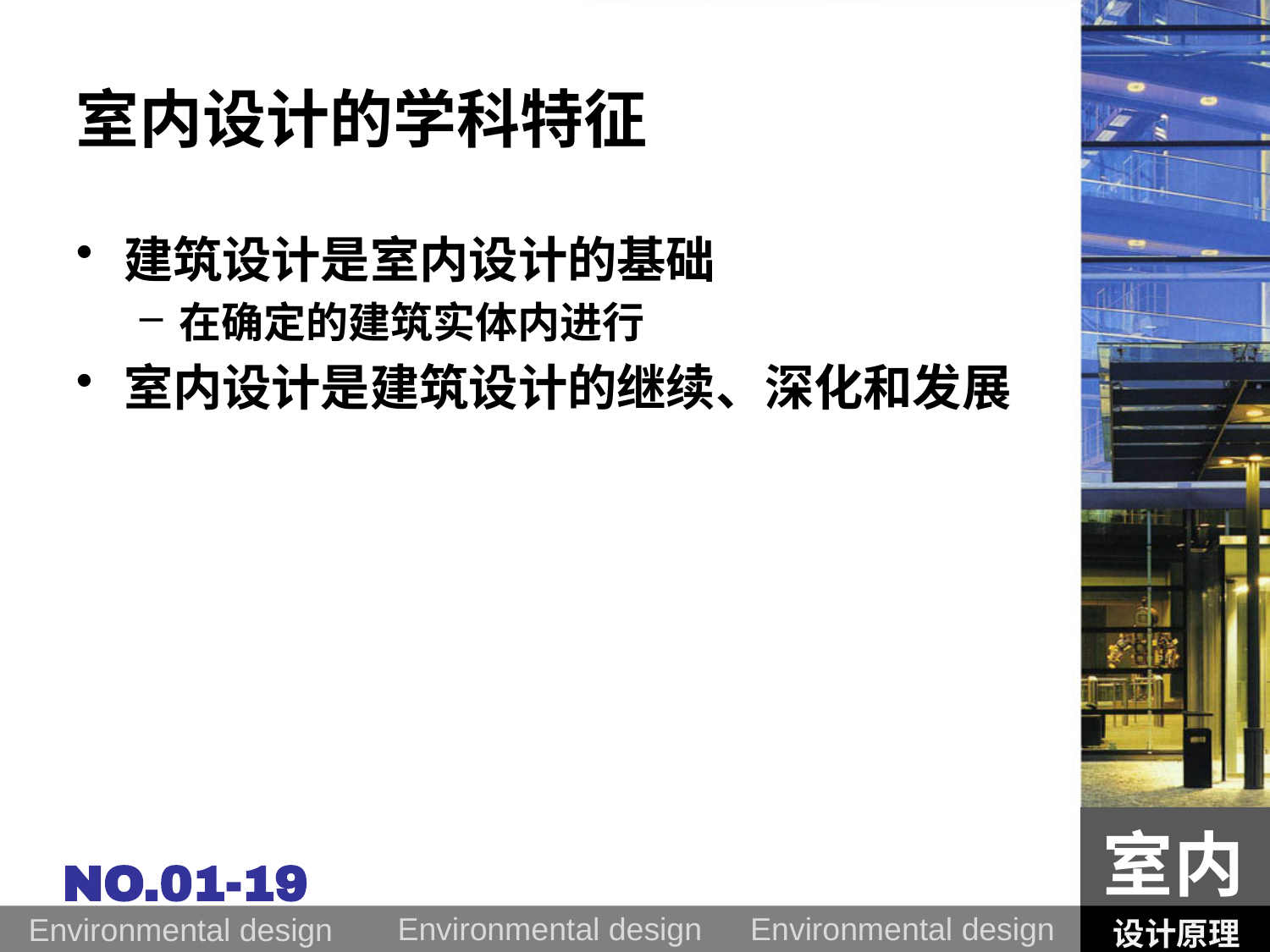

# 室内设计的学科特征
建筑设计是室内设计的基础
在确定的建筑实体内进行
室内设计是建筑设计的继续、深化和发展
室内

NO.01-19
设计原理
Environmental design
Environmental design
Environmental design